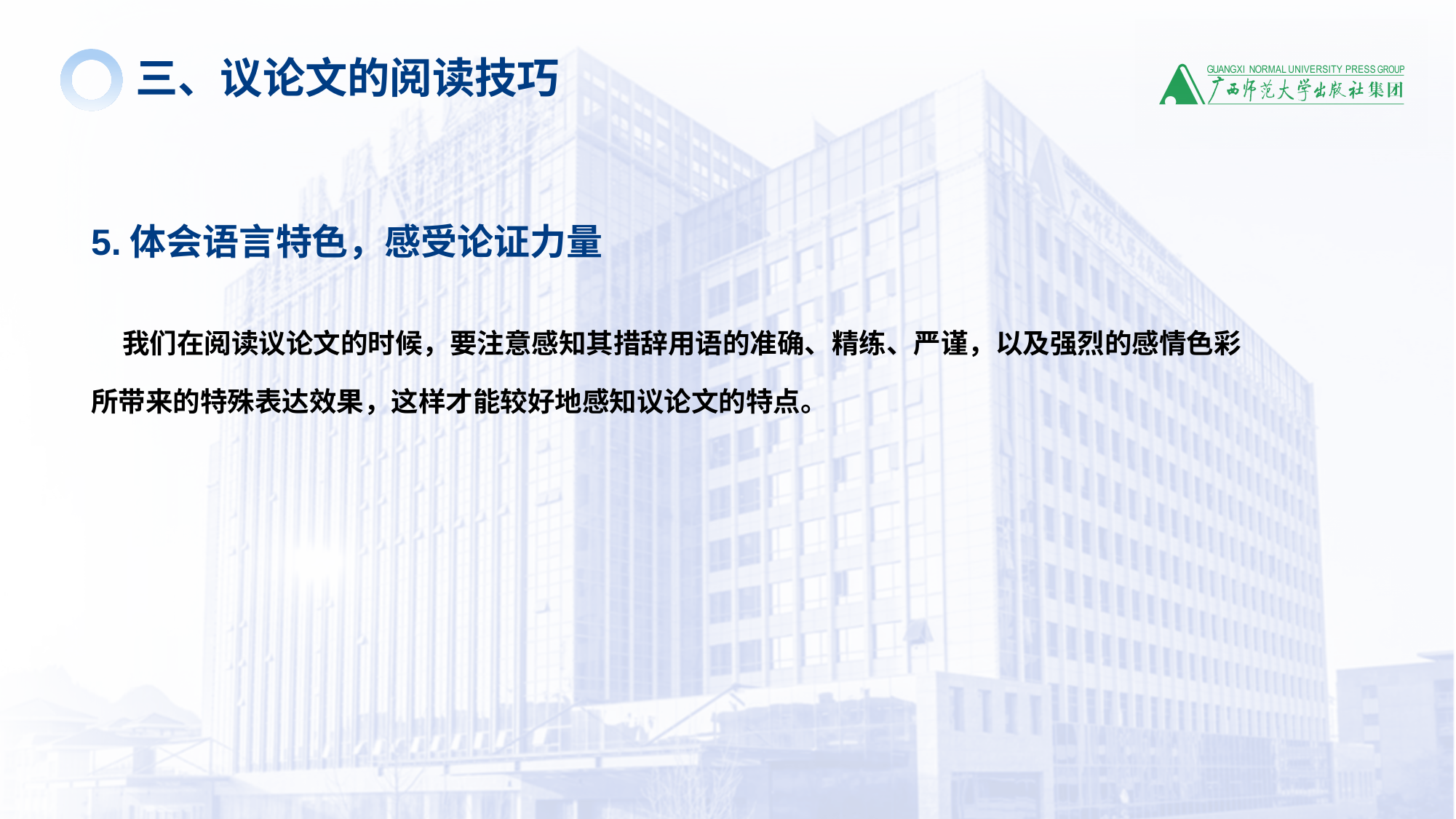

三、议论文的阅读技巧

5.体会语言特色，感受论证力量
    我们在阅读议论文的时候，要注意感知其措辞用语的准确、精练、严谨，以及强烈的感情色彩所带来的特殊表达效果，这样才能较好地感知议论文的特点。